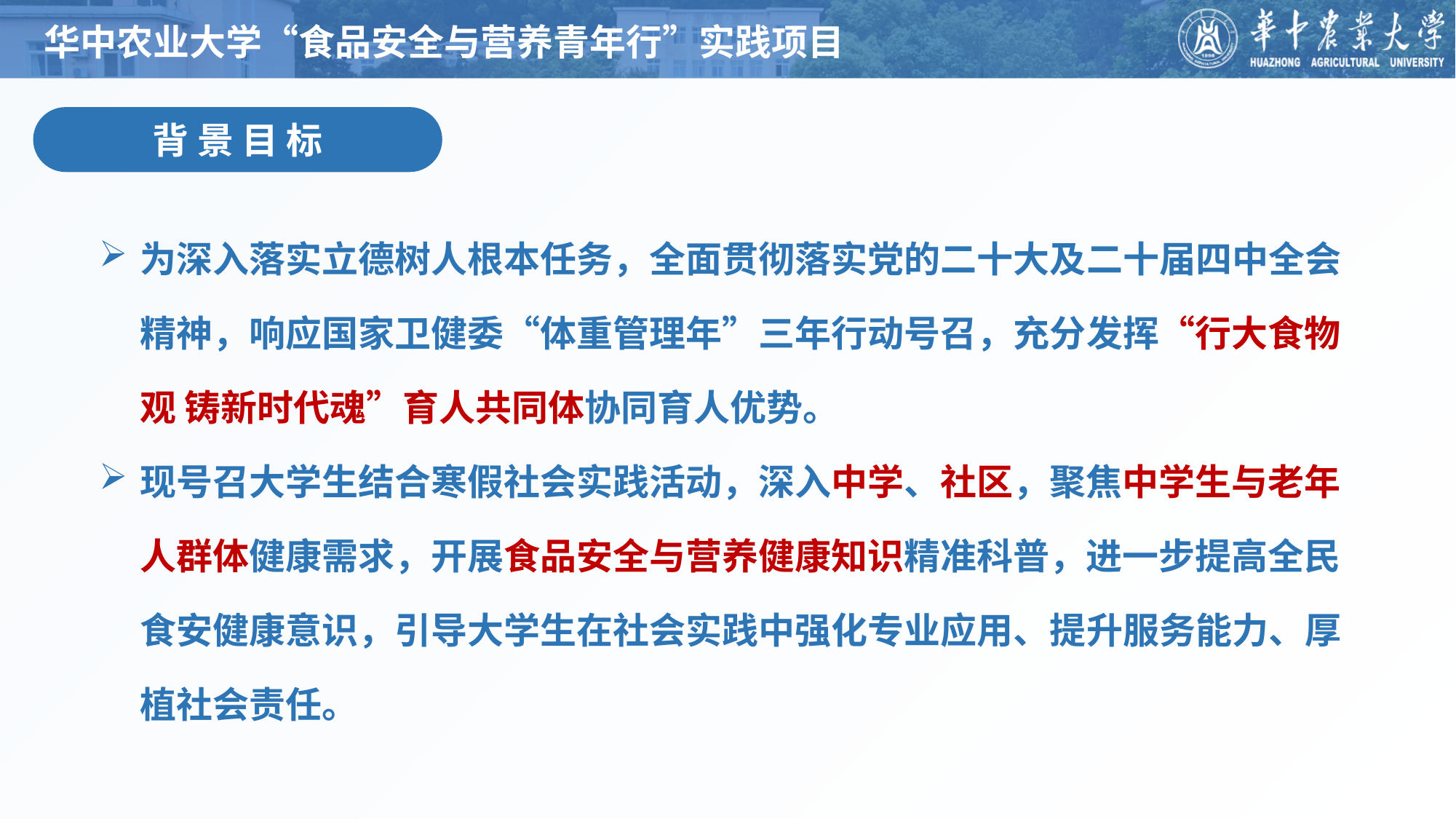

华中农业大学“食品安全与营养青年行”实践项目
背 景 目 标
为深入落实立德树人根本任务，全面贯彻落实党的二十大及二十届四中全会精神，响应国家卫健委“体重管理年”三年行动号召，充分发挥“行大食物观 铸新时代魂”育人共同体协同育人优势。
现号召大学生结合寒假社会实践活动，深入中学、社区，聚焦中学生与老年人群体健康需求，开展食品安全与营养健康知识精准科普，进一步提高全民食安健康意识，引导大学生在社会实践中强化专业应用、提升服务能力、厚植社会责任。